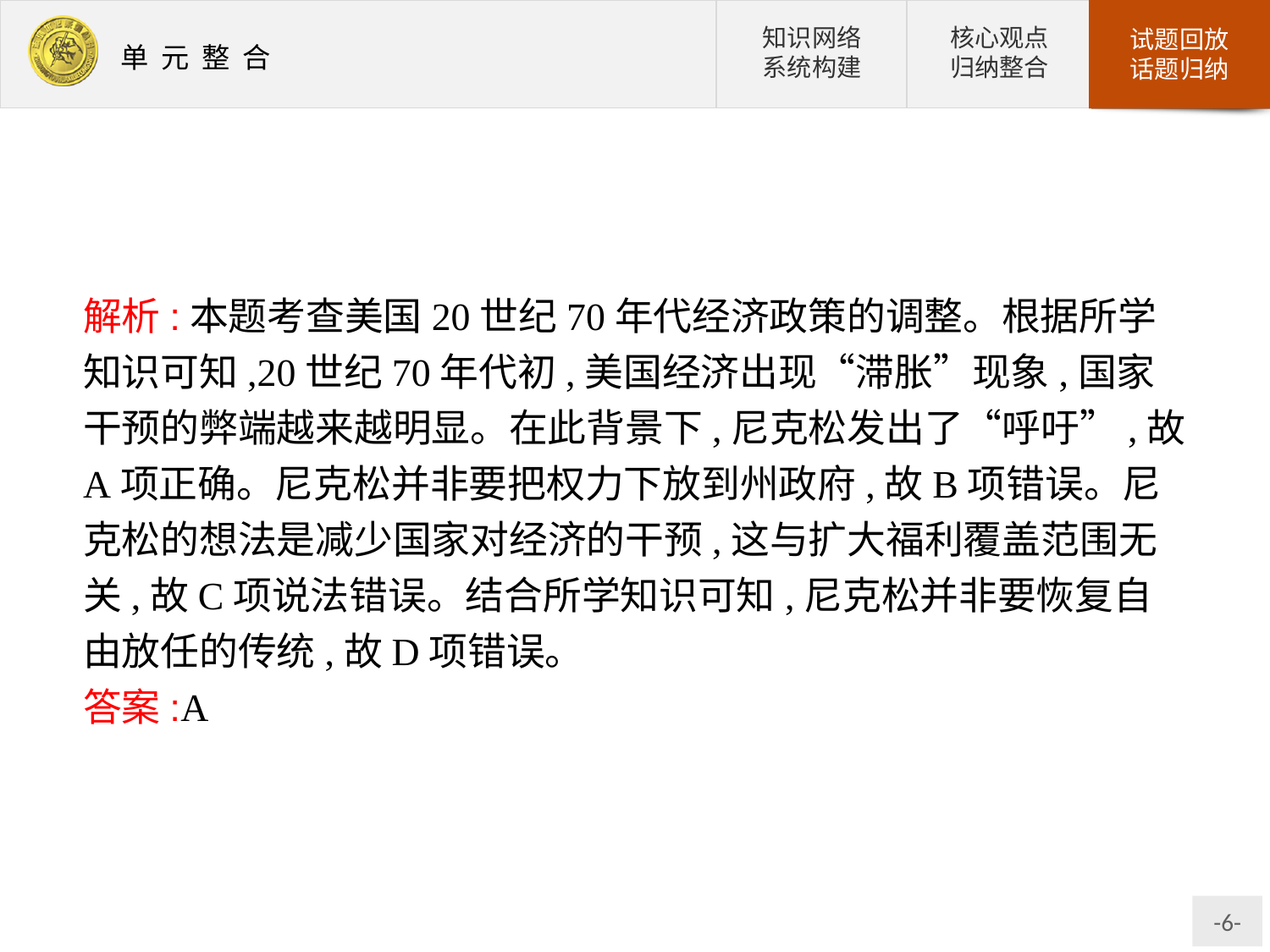

解析:本题考查美国20世纪70年代经济政策的调整。根据所学知识可知,20世纪70年代初,美国经济出现“滞胀”现象,国家干预的弊端越来越明显。在此背景下,尼克松发出了“呼吁”,故A项正确。尼克松并非要把权力下放到州政府,故B项错误。尼克松的想法是减少国家对经济的干预,这与扩大福利覆盖范围无关,故C项说法错误。结合所学知识可知,尼克松并非要恢复自由放任的传统,故D项错误。
答案:A